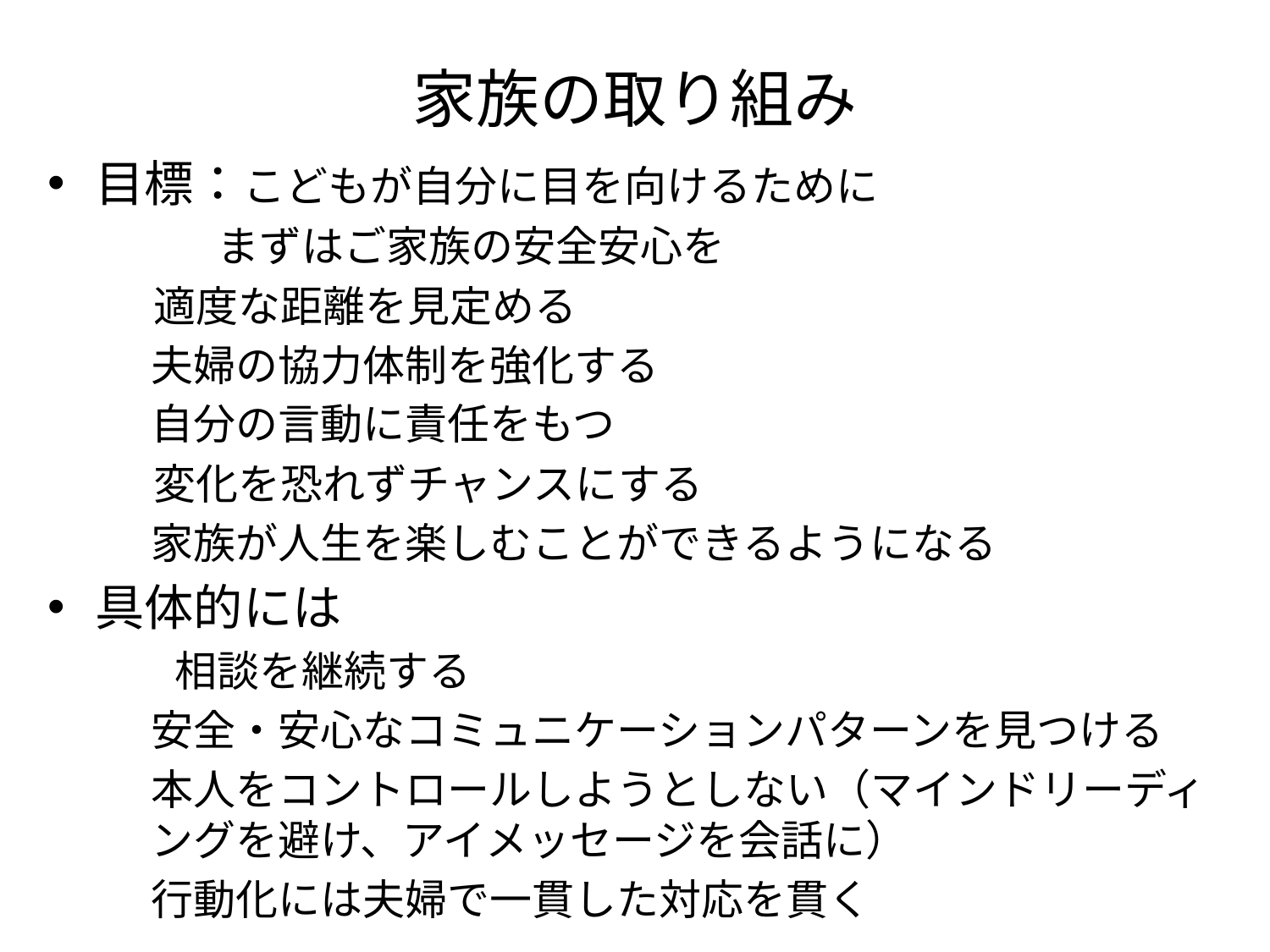

# 家族の取り組み
目標：こどもが自分に目を向けるために
	　まずはご家族の安全安心を
　適度な距離を見定める
	夫婦の協力体制を強化する
	自分の言動に責任をもつ
　変化を恐れずチャンスにする
	家族が人生を楽しむことができるようになる
具体的には
	相談を継続する
	安全・安心なコミュニケーションパターンを見つける
	本人をコントロールしようとしない（マインドリーディングを避け、アイメッセージを会話に）
	行動化には夫婦で一貫した対応を貫く